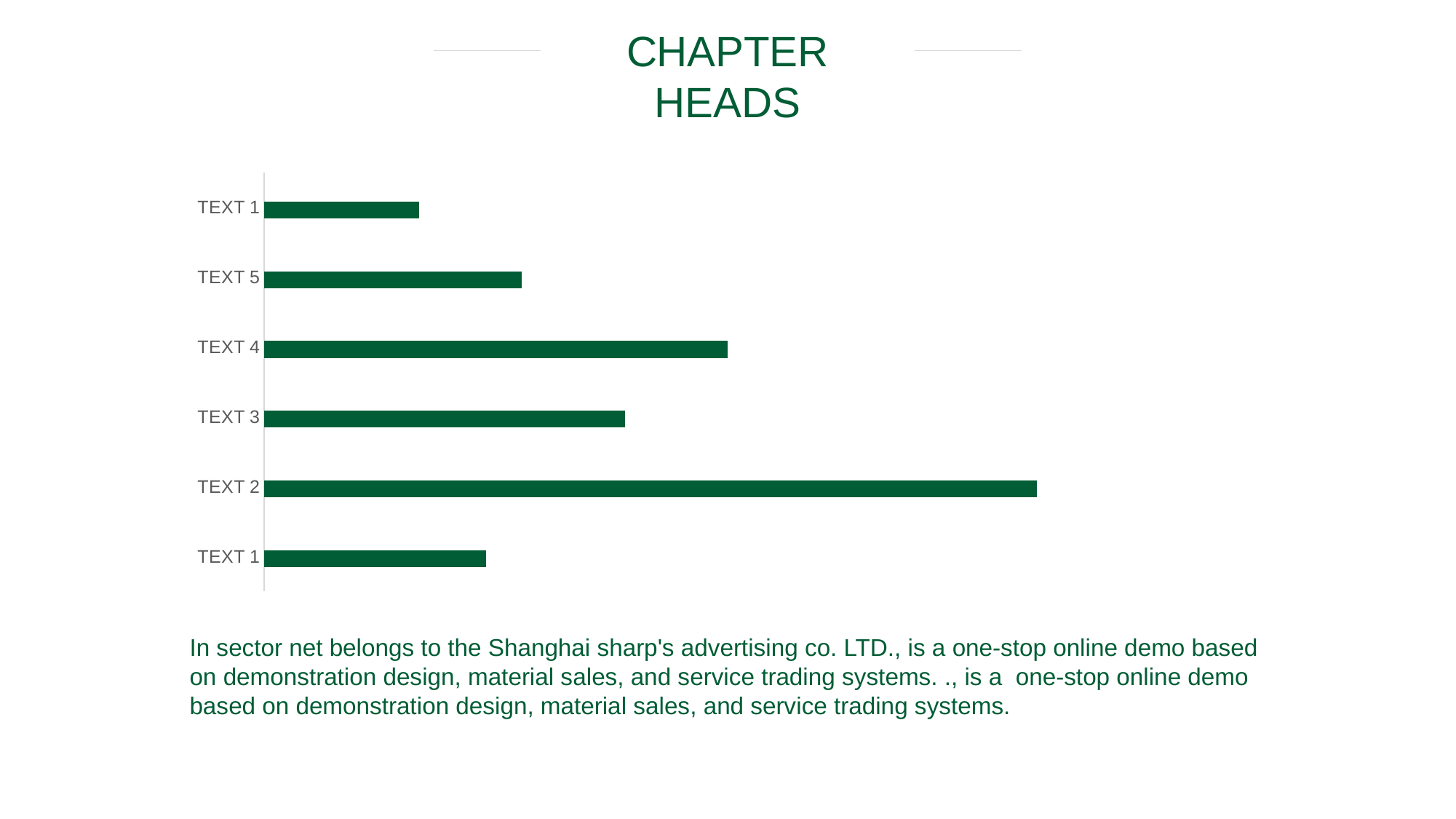

CHAPTER HEADS

### Chart

| Category | 系列 1 | 列1 | 系列 3 |
|---|---|---|---|
| TEXT 1 | 4.3 | None | None |
| TEXT 2 | 15.0 | None | None |
| TEXT 3 | 7.0 | None | None |
| TEXT 4 | 9.0 | None | None |
| TEXT 5 | 5.0 | None | None |
| TEXT 1 | 3.0 | None | None |
In sector net belongs to the Shanghai sharp's advertising co. LTD., is a one-stop online demo based on demonstration design, material sales, and service trading systems. ., is a  one-stop online demo  based on demonstration design, material sales, and service trading systems.